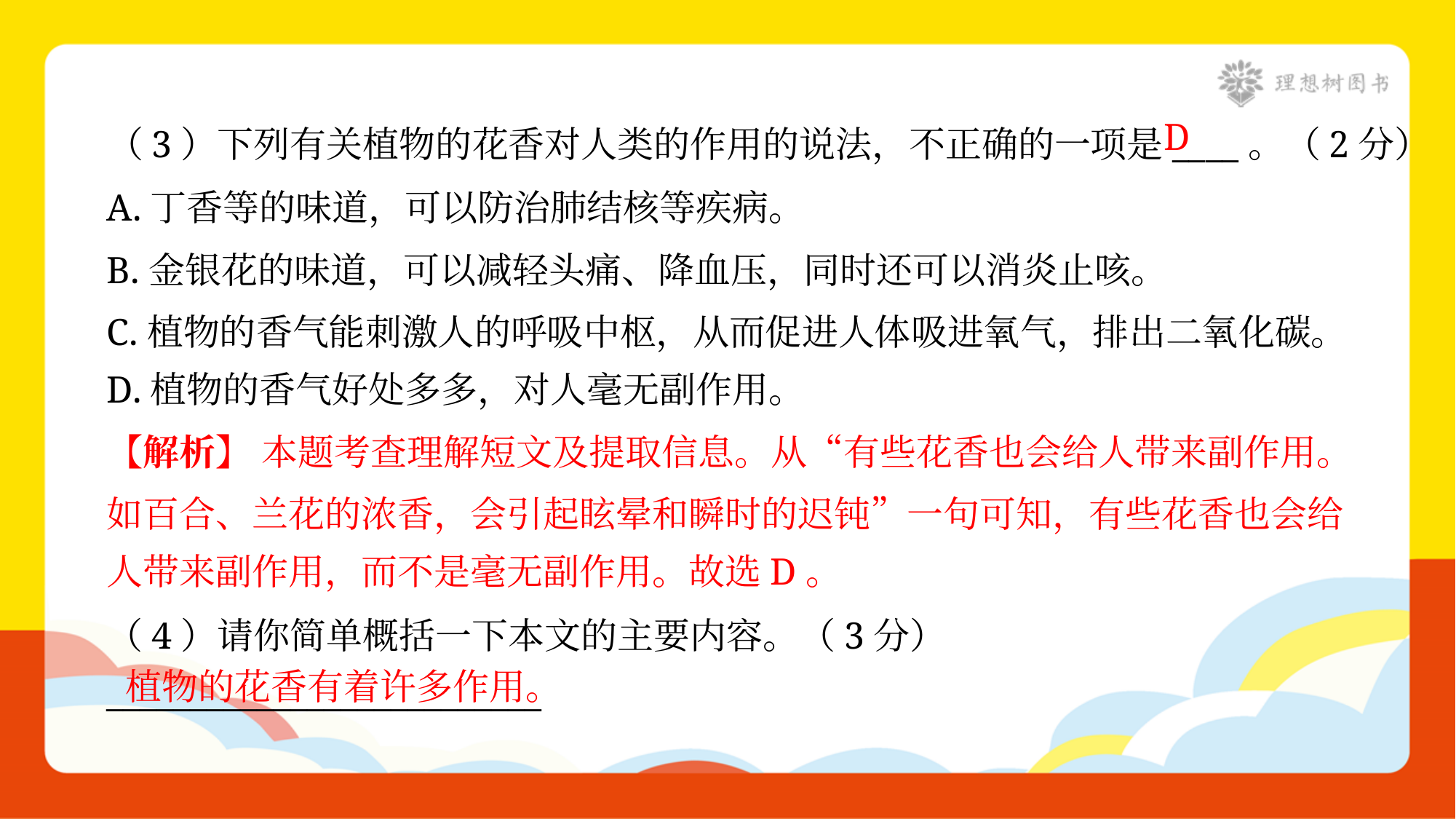

D
（3）下列有关植物的花香对人类的作用的说法，不正确的一项是____。（2分）
A.丁香等的味道，可以防治肺结核等疾病。
B.金银花的味道，可以减轻头痛、降血压，同时还可以消炎止咳。
C.植物的香气能刺激人的呼吸中枢，从而促进人体吸进氧气，排出二氧化碳。
D.植物的香气好处多多，对人毫无副作用。
【解析】 本题考查理解短文及提取信息。从“有些花香也会给人带来副作用。
如百合、兰花的浓香，会引起眩晕和瞬时的迟钝”一句可知，有些花香也会给
人带来副作用，而不是毫无副作用。故选D。
（4）请你简单概括一下本文的主要内容。（3分）
__________________________
植物的花香有着许多作用。